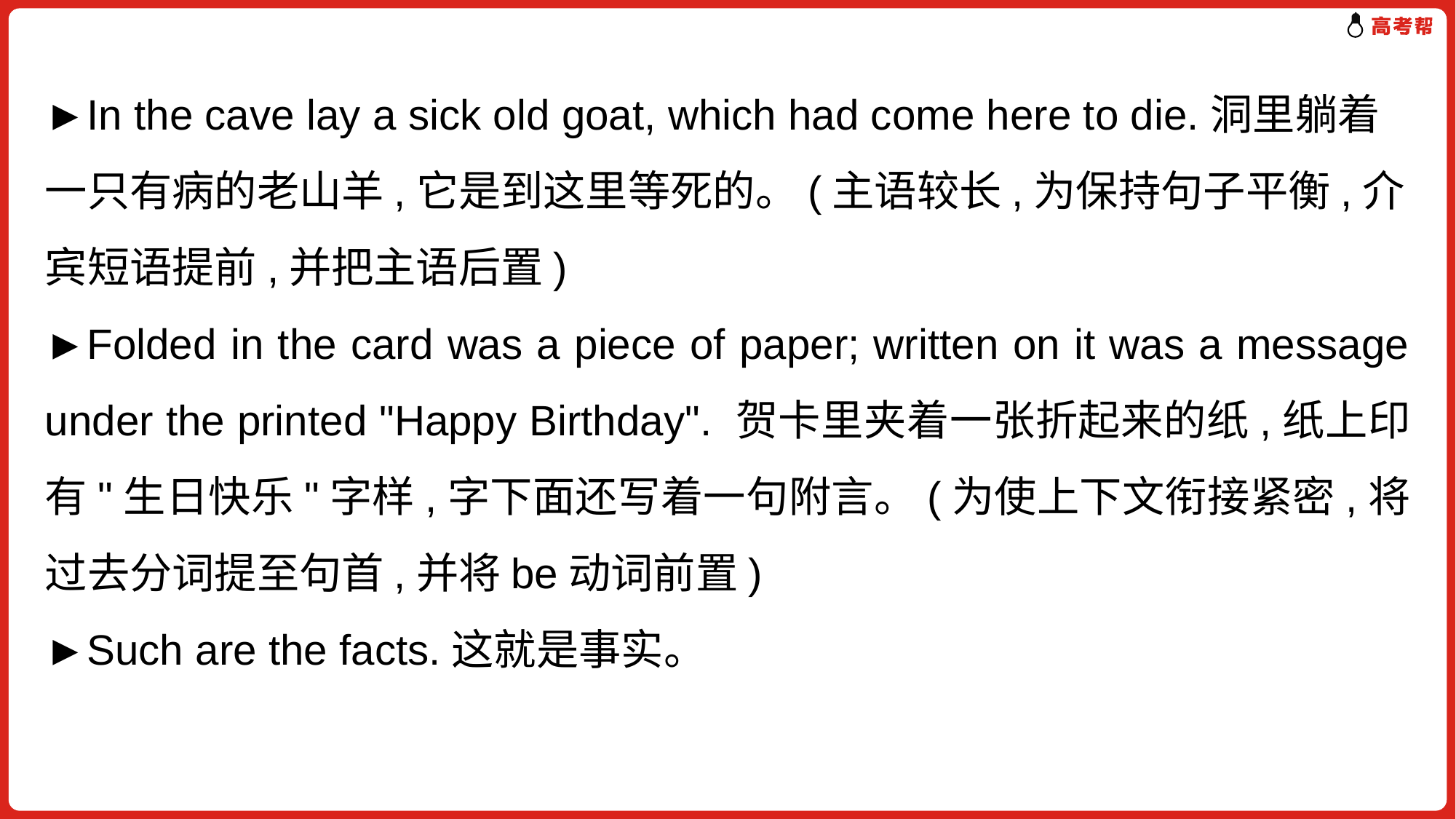

►In the cave lay a sick old goat, which had come here to die.洞里躺着一只有病的老山羊,它是到这里等死的。(主语较长,为保持句子平衡,介宾短语提前,并把主语后置)
►Folded in the card was a piece of paper; written on it was a message under the printed "Happy Birthday". 贺卡里夹着一张折起来的纸,纸上印有"生日快乐"字样,字下面还写着一句附言。(为使上下文衔接紧密,将过去分词提至句首,并将be动词前置)
►Such are the facts.这就是事实。